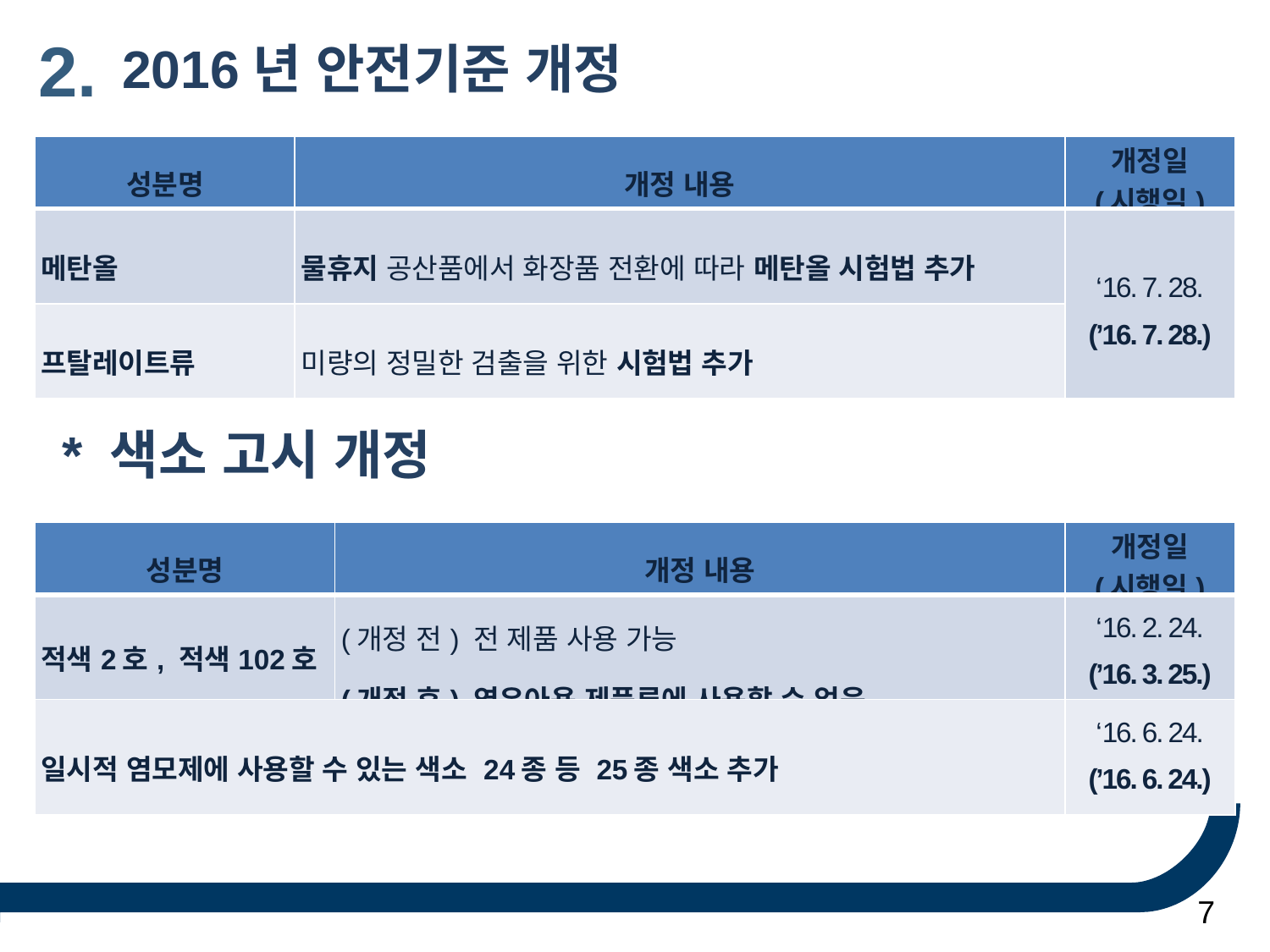

2.
 2016년 안전기준 개정
| 성분명 | 개정 내용 | 개정일 (시행일) |
| --- | --- | --- |
| 메탄올 | 물휴지 공산품에서 화장품 전환에 따라 메탄올 시험법 추가 | ‘16. 7. 28. (’16. 7. 28.) |
| 프탈레이트류 | 미량의 정밀한 검출을 위한 시험법 추가 |  |

 * 색소 고시 개정
| 성분명 | 개정 내용 | 개정일 (시행일) |
| --- | --- | --- |
| 적색2호, 적색102호 | (개정 전) 전 제품 사용 가능 (개정 후) 영유아용 제품류에 사용할 수 없음 | ‘16. 2. 24. (’16. 3. 25.) |
| 일시적 염모제에 사용할 수 있는 색소 24종 등 25종 색소 추가 |  | ‘16. 6. 24. (’16. 6. 24.) |
7